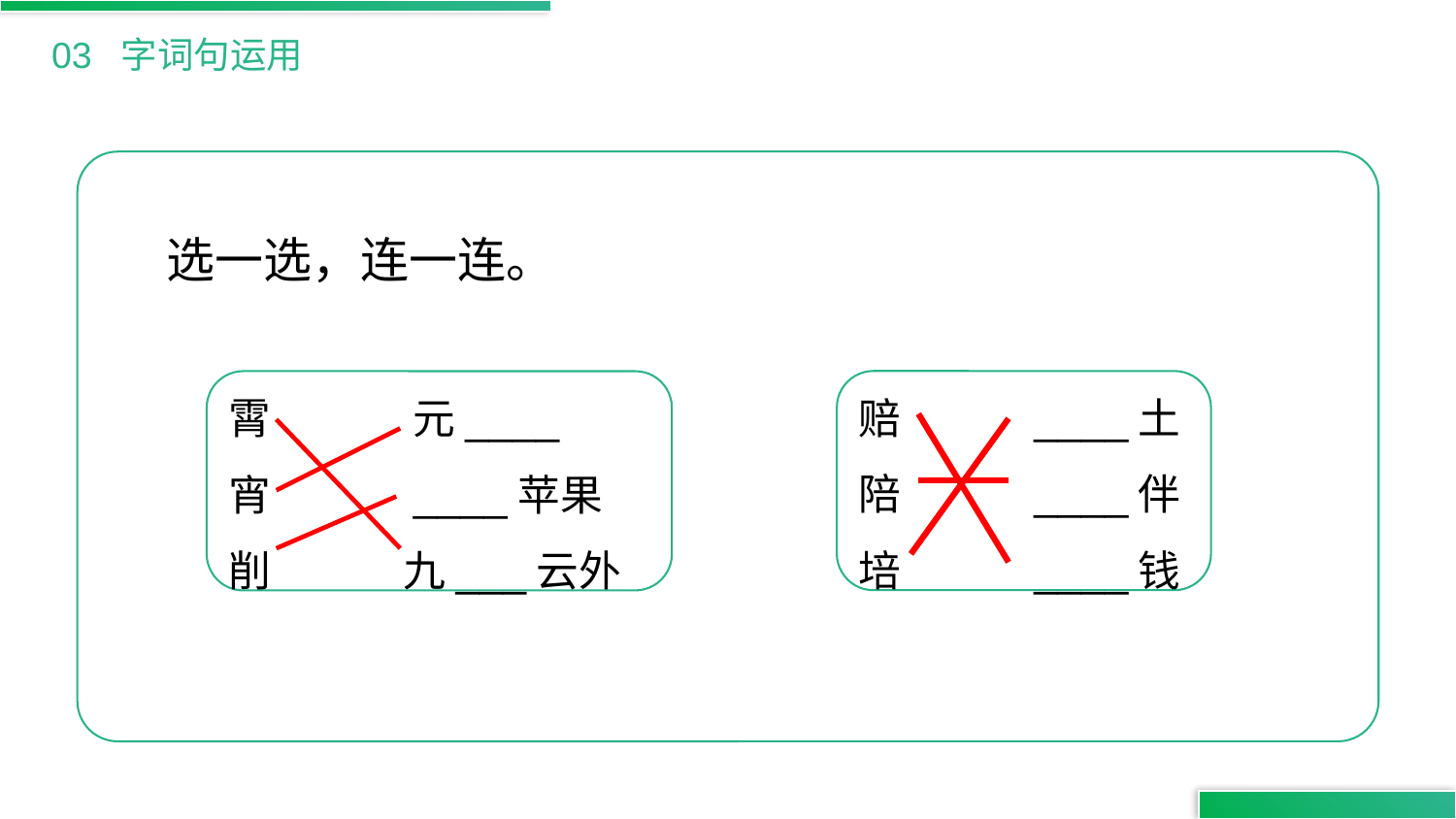

03  字词句运用
选一选，连一连。
赔             ____土
陪             ____伴
培             ____钱
霄               元____
宵              ____苹果
削              九___云外